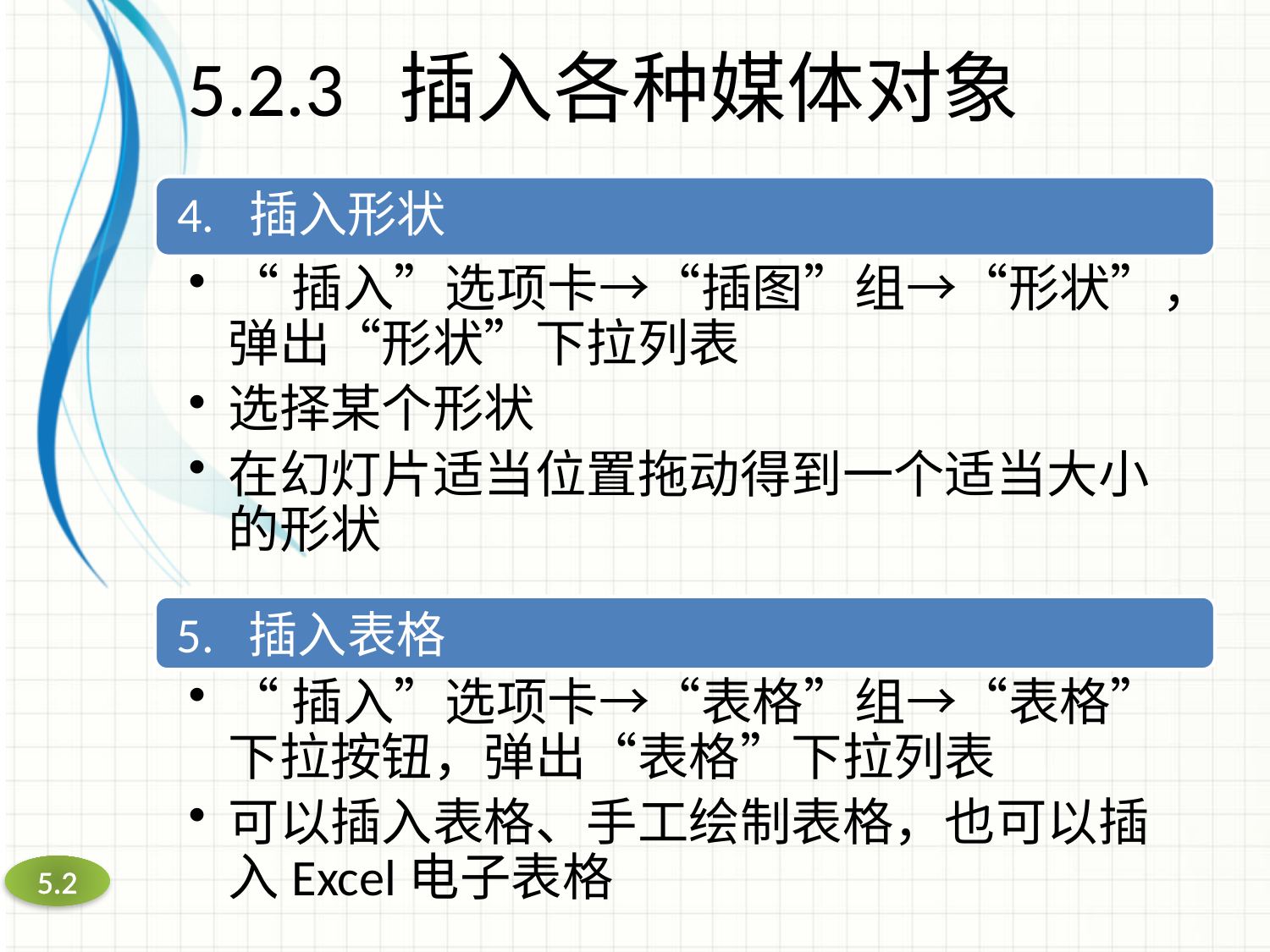

# 5.2.3  插入各种媒体对象
4.  插入形状
“插入”选项卡→“插图”组→“形状”，弹出“形状”下拉列表
选择某个形状
在幻灯片适当位置拖动得到一个适当大小的形状
5.  插入表格
“插入”选项卡→“表格”组→“表格”下拉按钮，弹出“表格”下拉列表
可以插入表格、手工绘制表格，也可以插入Excel电子表格